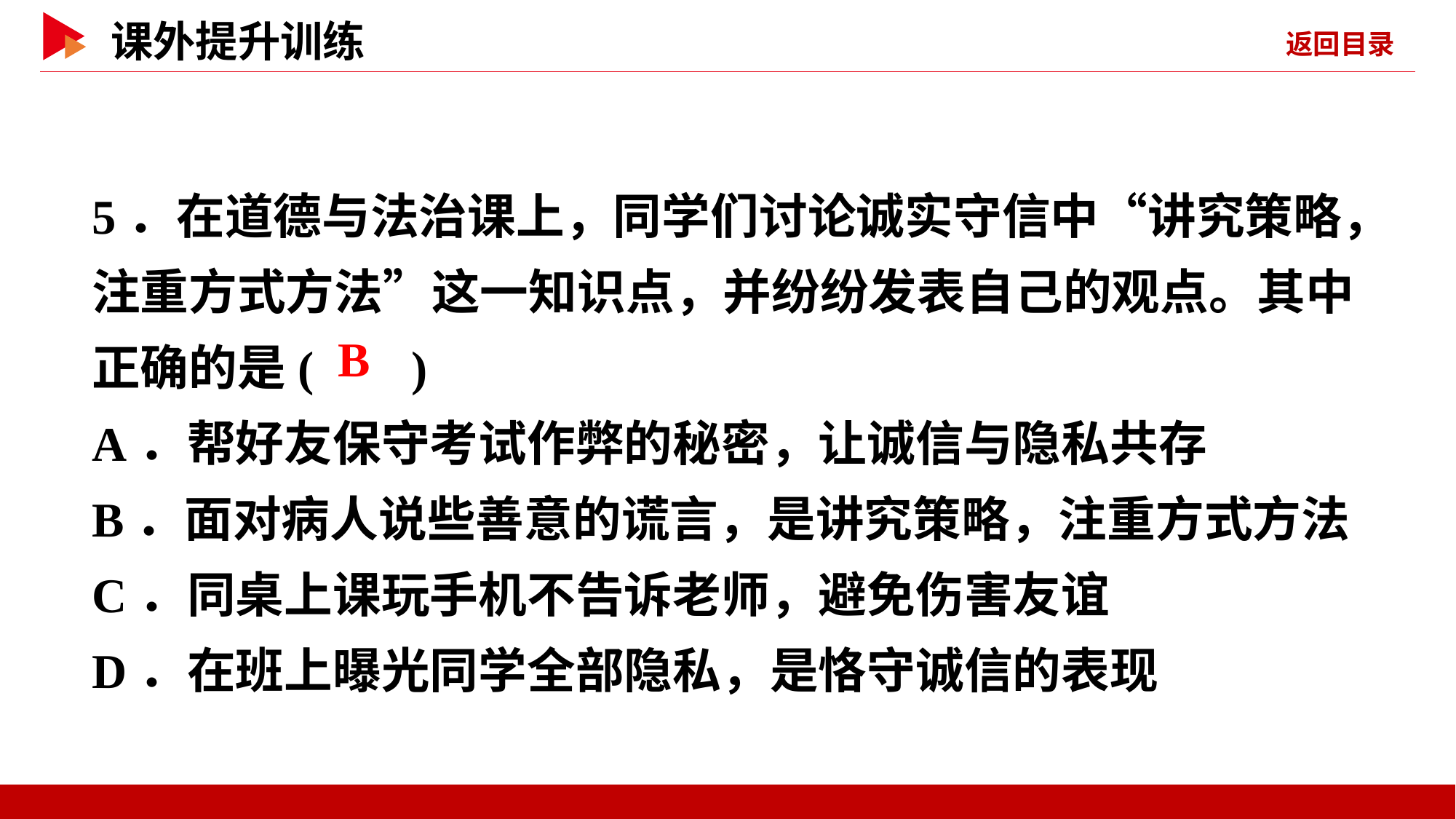

5．在道德与法治课上，同学们讨论诚实守信中“讲究策略，注重方式方法”这一知识点，并纷纷发表自己的观点。其中正确的是(        )
A．帮好友保守考试作弊的秘密，让诚信与隐私共存
B．面对病人说些善意的谎言，是讲究策略，注重方式方法
C．同桌上课玩手机不告诉老师，避免伤害友谊
D．在班上曝光同学全部隐私，是恪守诚信的表现
   B